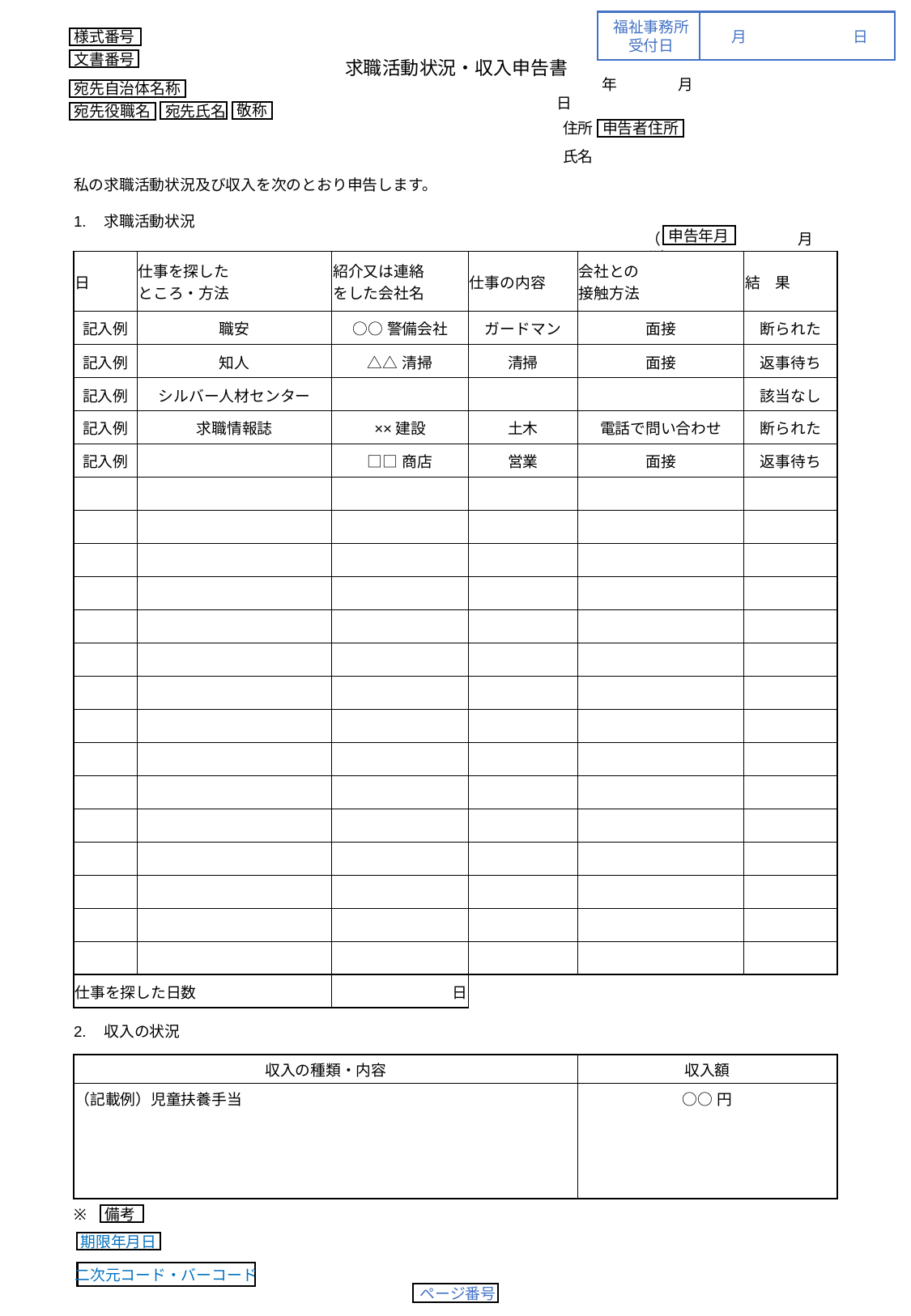

福祉事務所
受付日
月	日
様式番号
求職活動状況・収入申告書
文書番号
宛先自治体名称
敬称
宛先氏名
宛先役職名
　　　　年　　　　月　　　　　日

　　　　住所

　　　　氏名

私の求職活動状況及び収入を次のとおり申告します。

求職活動状況
（　　　　　　　　　月分）
申告者住所
申告年月
| 日 | 仕事を探した ところ・方法 | 紹介又は連絡 をした会社名 | 仕事の内容 | 会社との 接触方法 |  | 結　果 |
| --- | --- | --- | --- | --- | --- | --- |
| 記入例 | 職安 | ○○警備会社 | ガードマン | 面接 |  | 断られた |
| 記入例 | 知人 | △△清掃 | 清掃 | 面接 |  | 返事待ち |
| 記入例 | シルバー人材センター |  |  |  |  | 該当なし |
| 記入例 | 求職情報誌 | ××建設 | 土木 | 電話で問い合わせ |  | 断られた |
| 記入例 |  | □□商店 | 営業 | 面接 |  | 返事待ち |
|  |  |  |  |  |  |  |
|  |  |  |  |  |  |  |
|  |  |  |  |  |  |  |
|  |  |  |  |  |  |  |
|  |  |  |  |  |  |  |
|  |  |  |  |  |  |  |
|  |  |  |  |  |  |  |
|  |  |  |  |  |  |  |
|  |  |  |  |  |  |  |
|  |  |  |  |  |  |  |
|  |  |  |  |  |  |  |
|  |  |  |  |  |  |  |
|  |  |  |  |  |  |  |
|  |  |  |  |  |  |  |
|  |  |  |  |  |  |  |
| 仕事を探した日数 |  | 日 |  |  |  |  |
収入の状況
| 収入の種類・内容 | 収入額 |
| --- | --- |
| （記載例）児童扶養手当 | ○○円 |
|  |  |
|  |  |
|  |  |
※
備考
期限年月日
二次元コード・バーコード
ページ番号